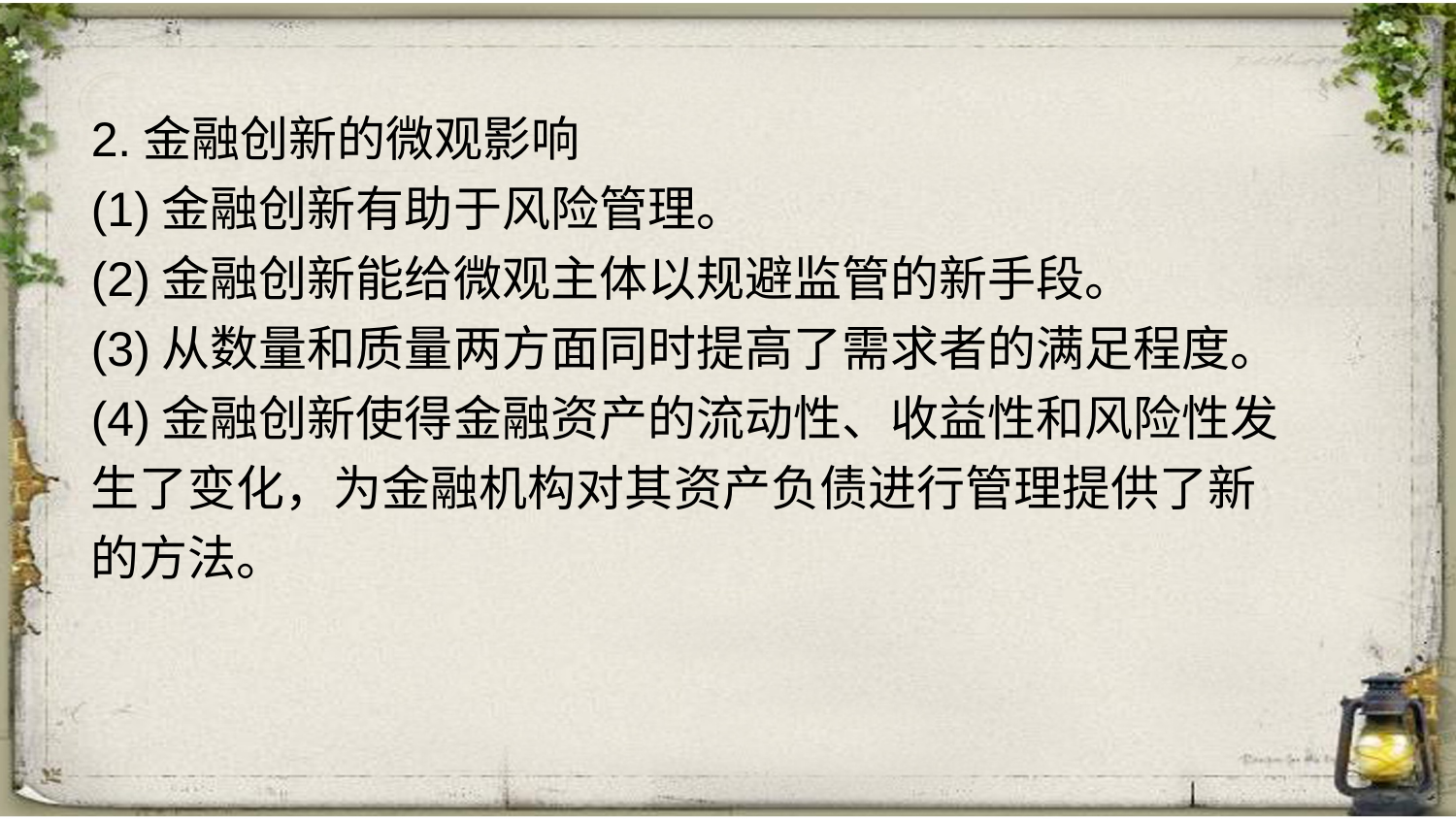

2.金融创新的微观影响
(1)金融创新有助于风险管理。
(2)金融创新能给微观主体以规避监管的新手段。
(3)从数量和质量两方面同时提高了需求者的满足程度。
(4)金融创新使得金融资产的流动性、收益性和风险性发生了变化，为金融机构对其资产负债进行管理提供了新的方法。